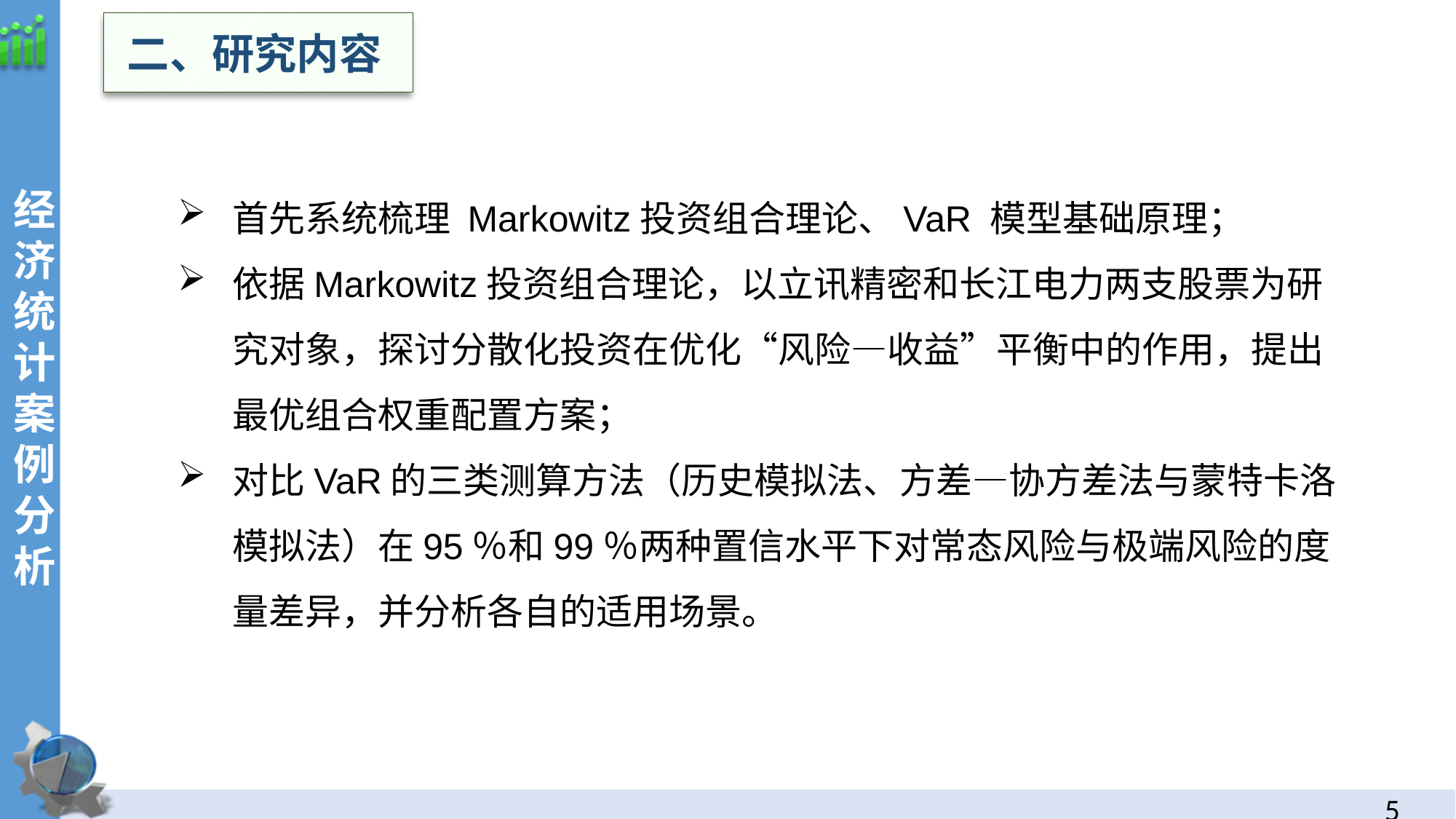

二、研究内容
经济统计案例分析
首先系统梳理 Markowitz投资组合理论、VaR 模型基础原理；
依据Markowitz投资组合理论，以立讯精密和长江电力两支股票为研究对象，探讨分散化投资在优化“风险—收益”平衡中的作用，提出最优组合权重配置方案；
对比VaR的三类测算方法（历史模拟法、方差—协方差法与蒙特卡洛模拟法）在95％和99％两种置信水平下对常态风险与极端风险的度量差异，并分析各自的适用场景。

5